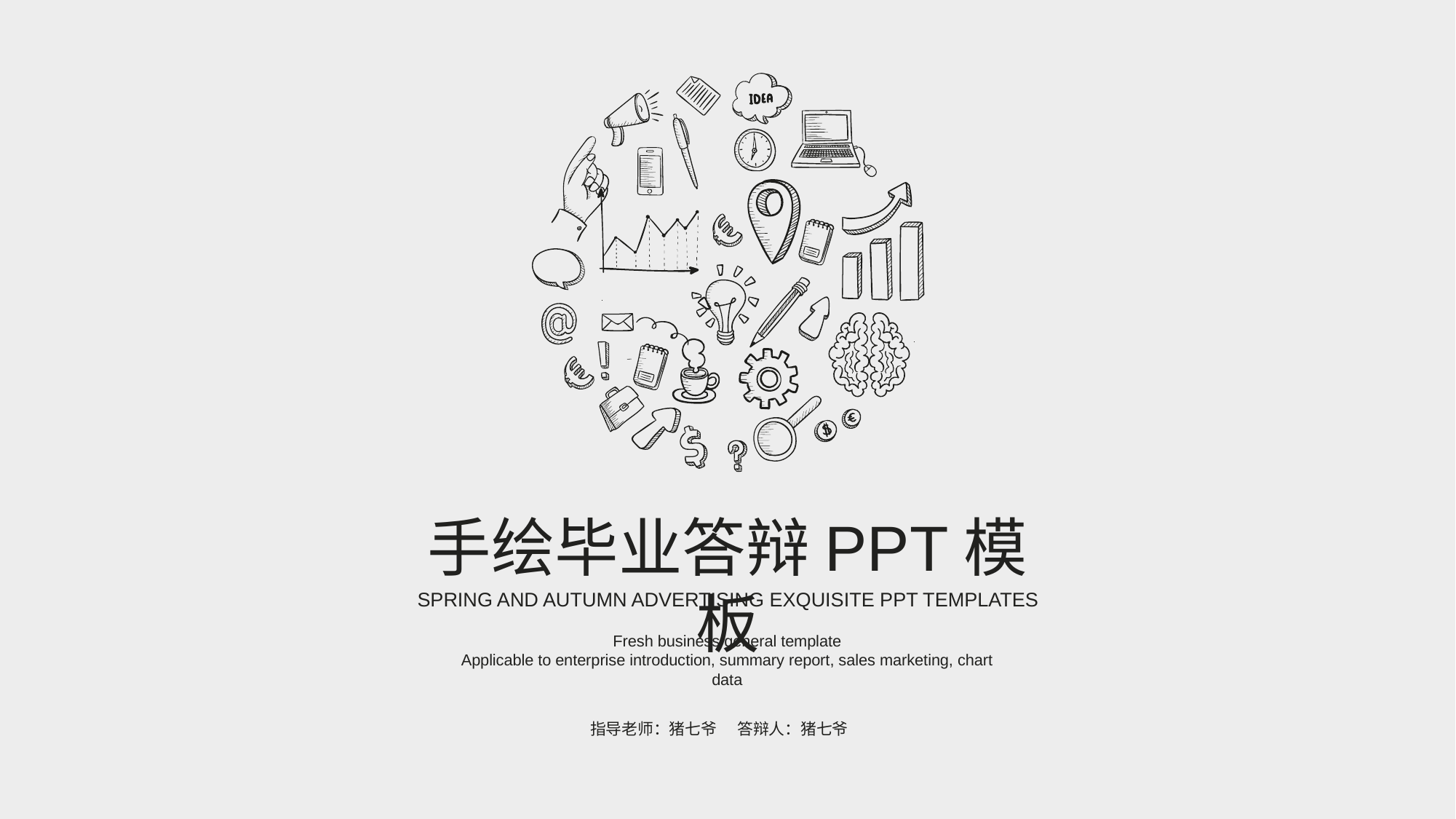

手绘毕业答辩PPT模板
SPRING AND AUTUMN ADVERTISING EXQUISITE PPT TEMPLATES
Fresh business general template
Applicable to enterprise introduction, summary report, sales marketing, chart data
指导老师：猪七爷      答辩人：猪七爷